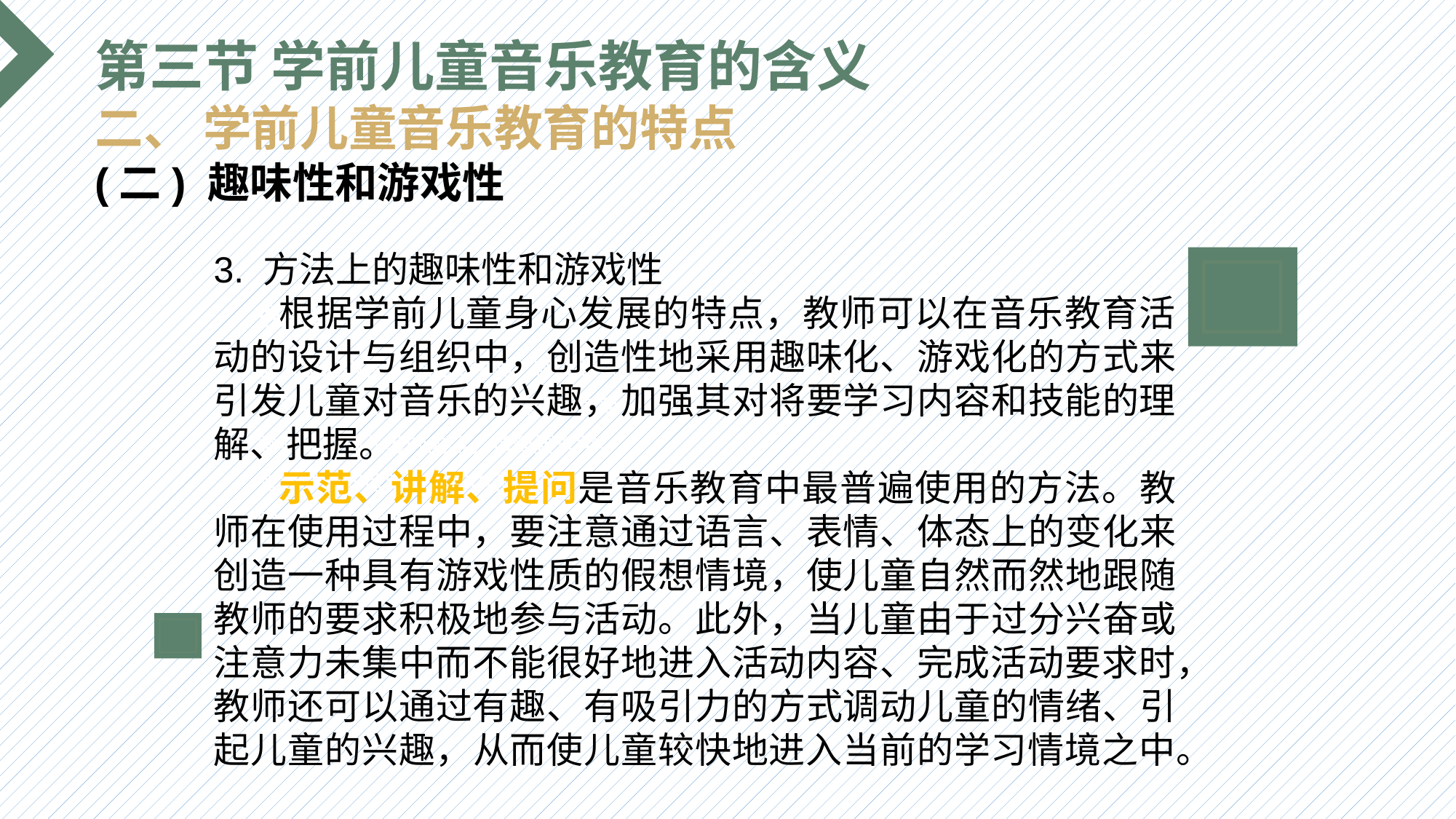

第三节 学前儿童音乐教育的含义
二、 学前儿童音乐教育的特点
(二) 趣味性和游戏性

3. 方法上的趣味性和游戏性
      根据学前儿童身心发展的特点，教师可以在音乐教育活动的设计与组织中，创造性地采用趣味化、游戏化的方式来引发儿童对音乐的兴趣，加强其对将要学习内容和技能的理解、把握。
      示范、讲解、提问是音乐教育中最普遍使用的方法。教师在使用过程中，要注意通过语言、表情、体态上的变化来创造一种具有游戏性质的假想情境，使儿童自然而然地跟随教师的要求积极地参与活动。此外，当儿童由于过分兴奋或注意力未集中而不能很好地进入活动内容、完成活动要求时，教师还可以通过有趣、有吸引力的方式调动儿童的情绪、引起儿童的兴趣，从而使儿童较快地进入当前的学习情境之中。

选题背景
输入您的内容，请简要说明，言简意赅即可输入您的内容，请简要说明，言简意赅即可输入您的内容，请简要说明，言简意赅即可输入您的内容，请简要说明，言简意赅即可